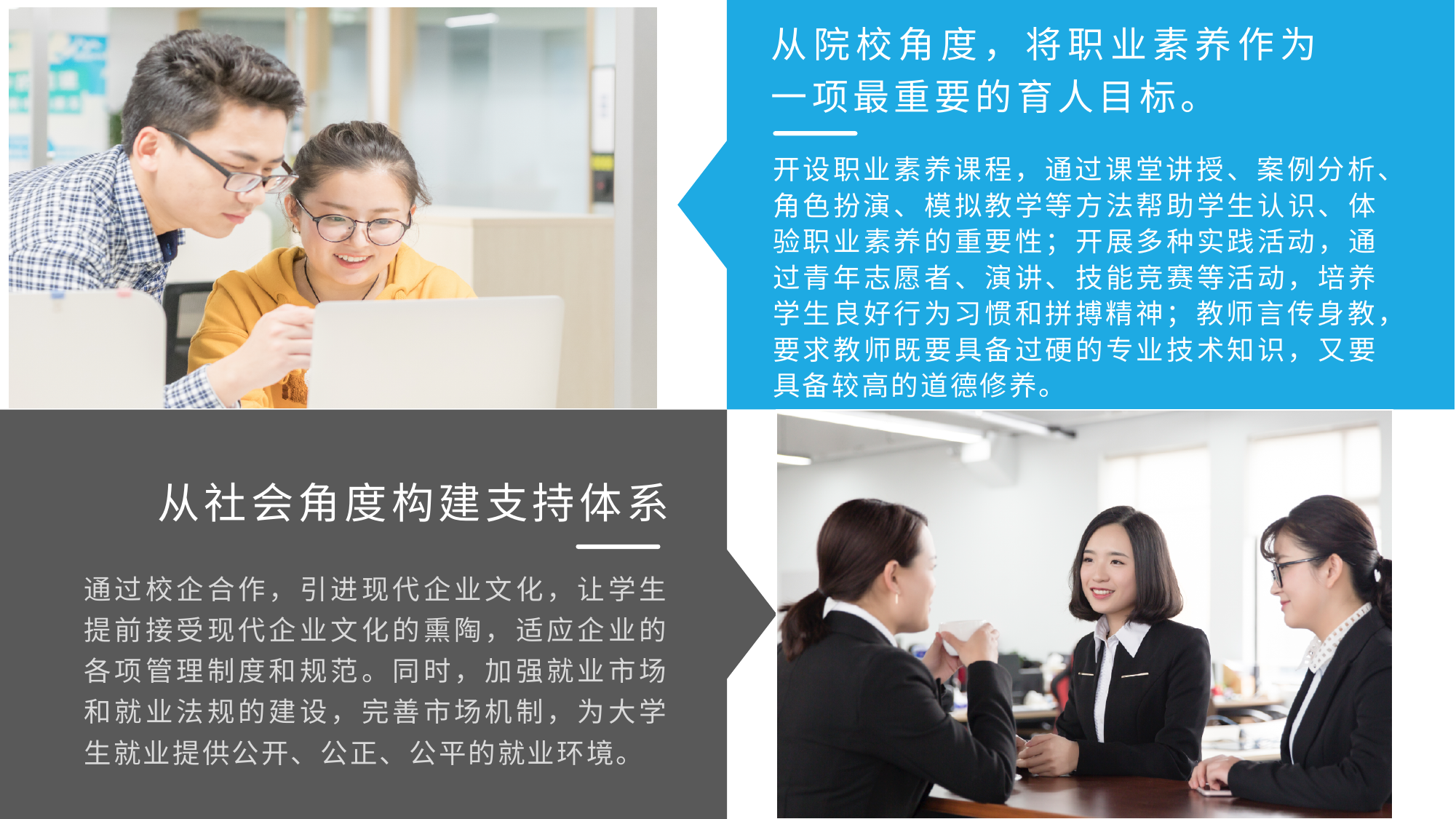

从院校角度，将职业素养作为一项最重要的育人目标。

开设职业素养课程，通过课堂讲授、案例分析、角色扮演、模拟教学等方法帮助学生认识、体验职业素养的重要性；开展多种实践活动，通过青年志愿者、演讲、技能竞赛等活动，培养学生良好行为习惯和拼搏精神；教师言传身教，要求教师既要具备过硬的专业技术知识，又要具备较高的道德修养。

从社会角度构建支持体系

通过校企合作，引进现代企业文化，让学生提前接受现代企业文化的熏陶，适应企业的各项管理制度和规范。同时，加强就业市场和就业法规的建设，完善市场机制，为大学生就业提供公开、公正、公平的就业环境。